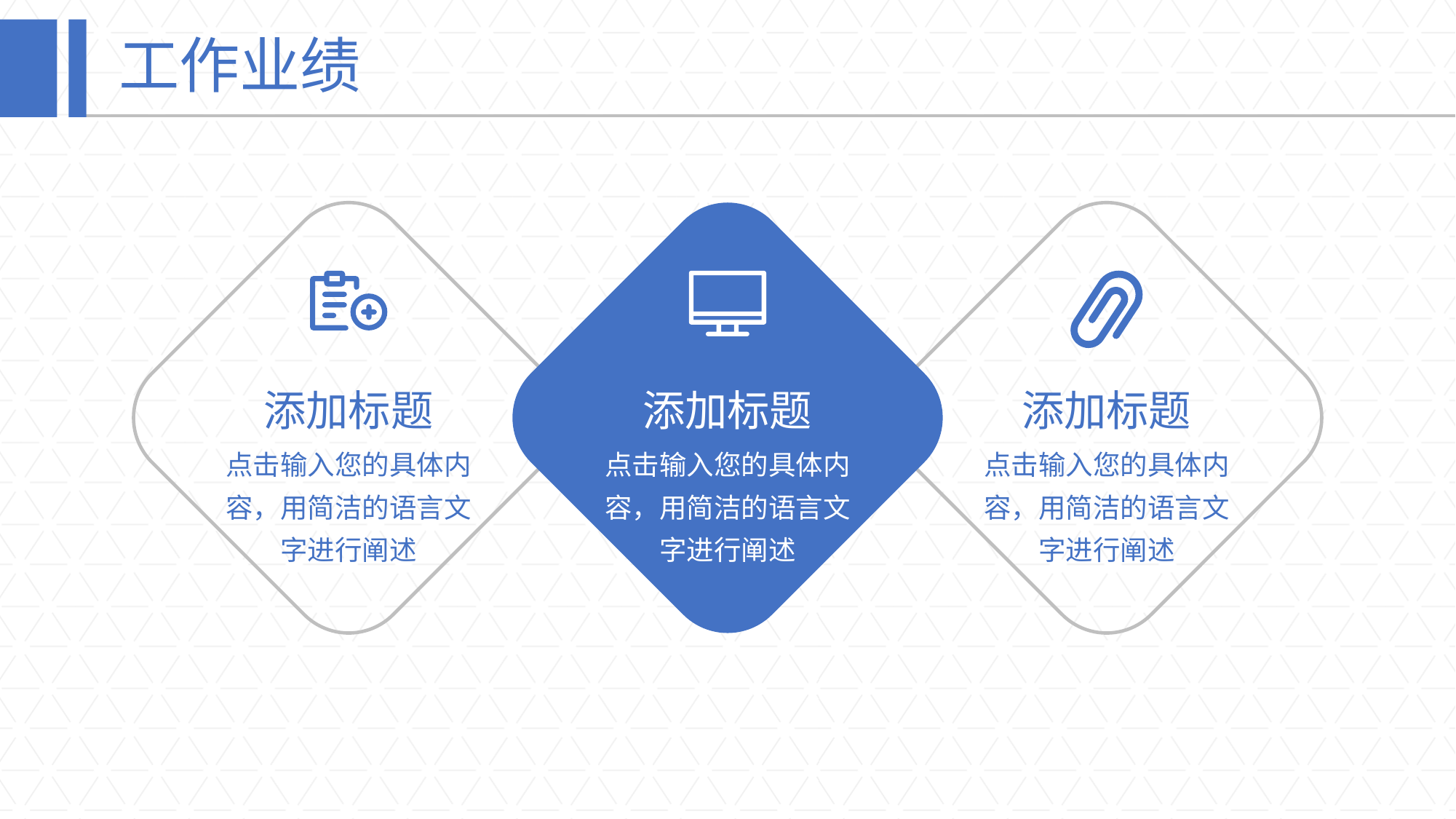

# 工作业绩

添加标题
添加标题
添加标题
点击输入您的具体内容，用简洁的语言文字进行阐述
点击输入您的具体内容，用简洁的语言文字进行阐述
点击输入您的具体内容，用简洁的语言文字进行阐述